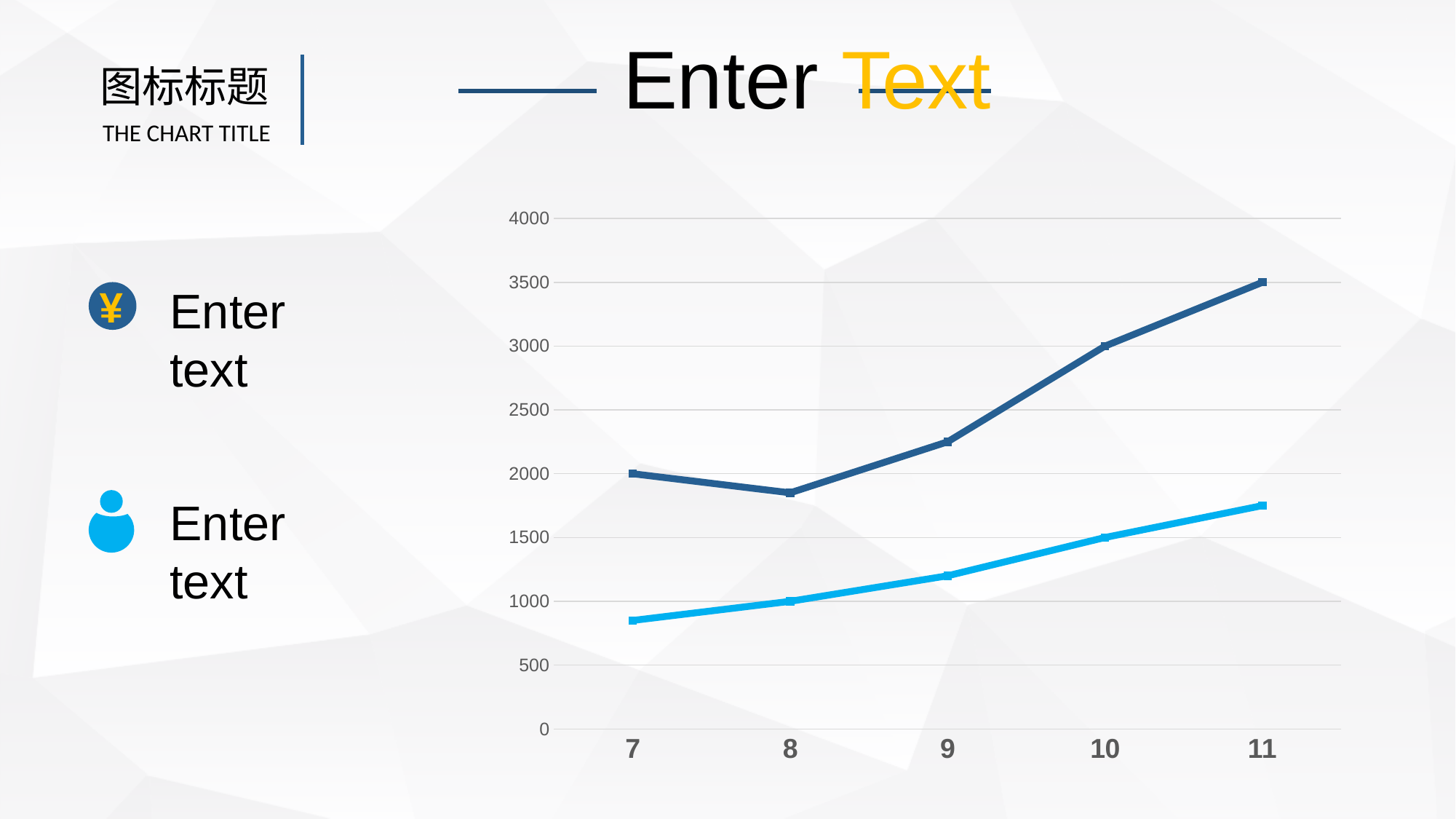

Enter Text
图标标题
THE CHART TITLE

### Chart

| Category | 销售业绩 | 人员流动 |
|---|---|---|
| 7 | 2000.0 | 850.0 |
| 8 | 1850.0 | 1000.0 |
| 9 | 2250.0 | 1200.0 |
| 10 | 3000.0 | 1500.0 |
| 11 | 3500.0 | 1750.0 |
¥

Enter text
Enter text